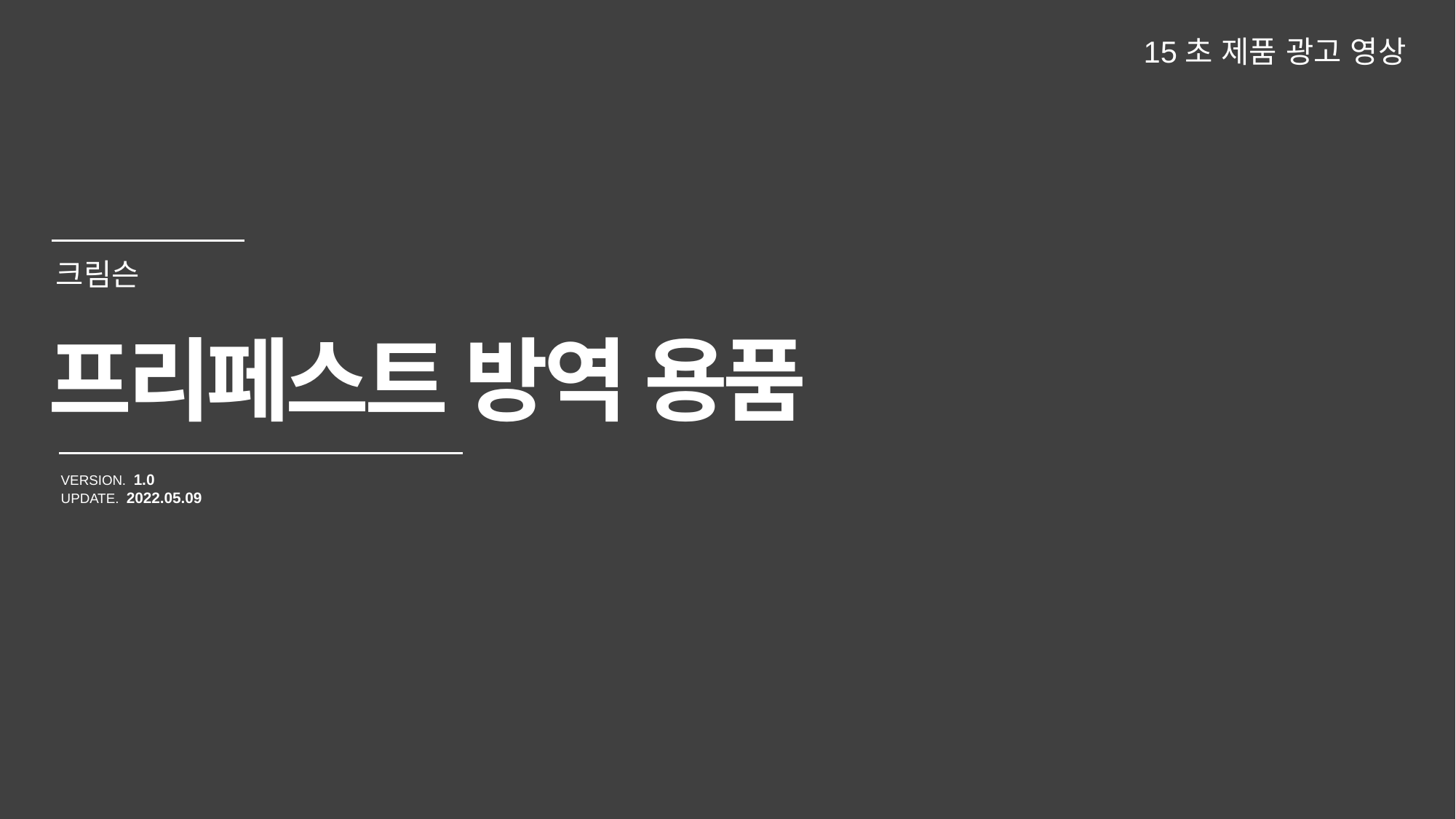

15초 제품 광고 영상
프리페스트 방역 용품
VERSION.  1.0
UPDATE.  2022.05.09

크림슨